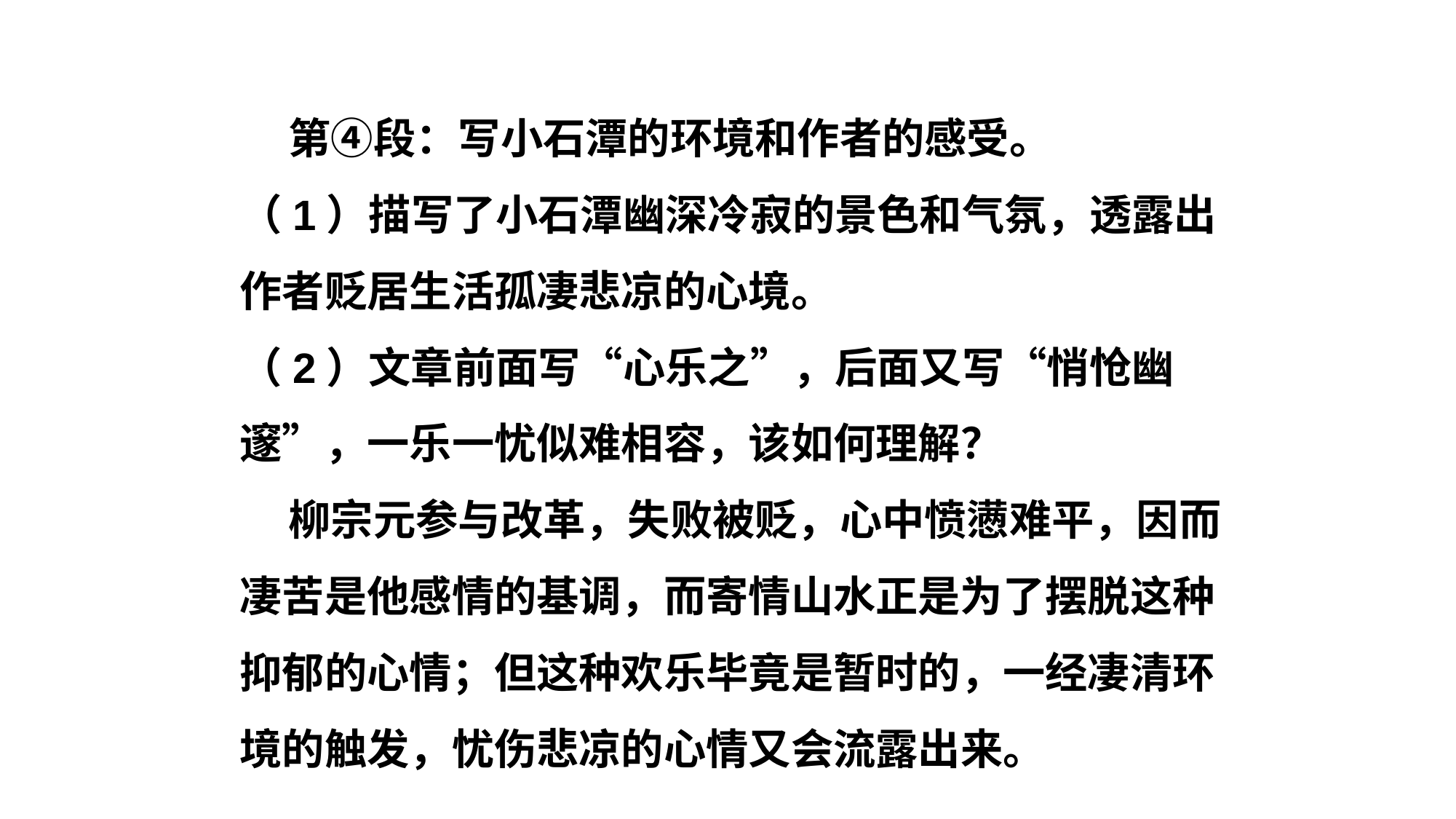

第④段：写小石潭的环境和作者的感受。
（1）描写了小石潭幽深冷寂的景色和气氛，透露出作者贬居生活孤凄悲凉的心境。
（2）文章前面写“心乐之”，后面又写“悄怆幽邃”，一乐一忧似难相容，该如何理解？
    柳宗元参与改革，失败被贬，心中愤懑难平，因而凄苦是他感情的基调，而寄情山水正是为了摆脱这种抑郁的心情；但这种欢乐毕竟是暂时的，一经凄清环境的触发，忧伤悲凉的心情又会流露出来。